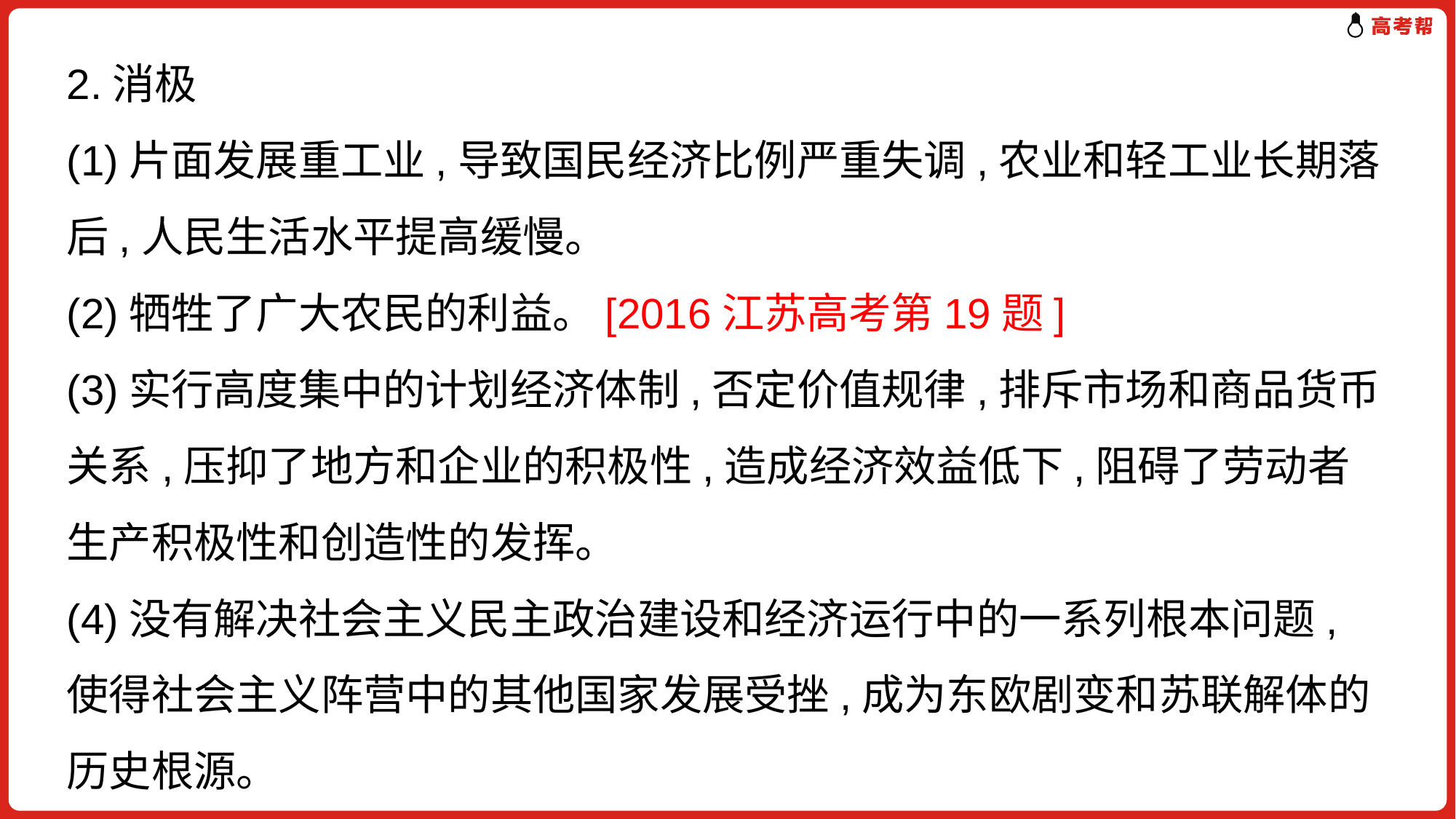

2.消极
(1)片面发展重工业,导致国民经济比例严重失调,农业和轻工业长期落后,人民生活水平提高缓慢。
(2)牺牲了广大农民的利益。[2016江苏高考第19题]
(3)实行高度集中的计划经济体制,否定价值规律,排斥市场和商品货币关系,压抑了地方和企业的积极性,造成经济效益低下,阻碍了劳动者生产积极性和创造性的发挥。
(4)没有解决社会主义民主政治建设和经济运行中的一系列根本问题,使得社会主义阵营中的其他国家发展受挫,成为东欧剧变和苏联解体的历史根源。